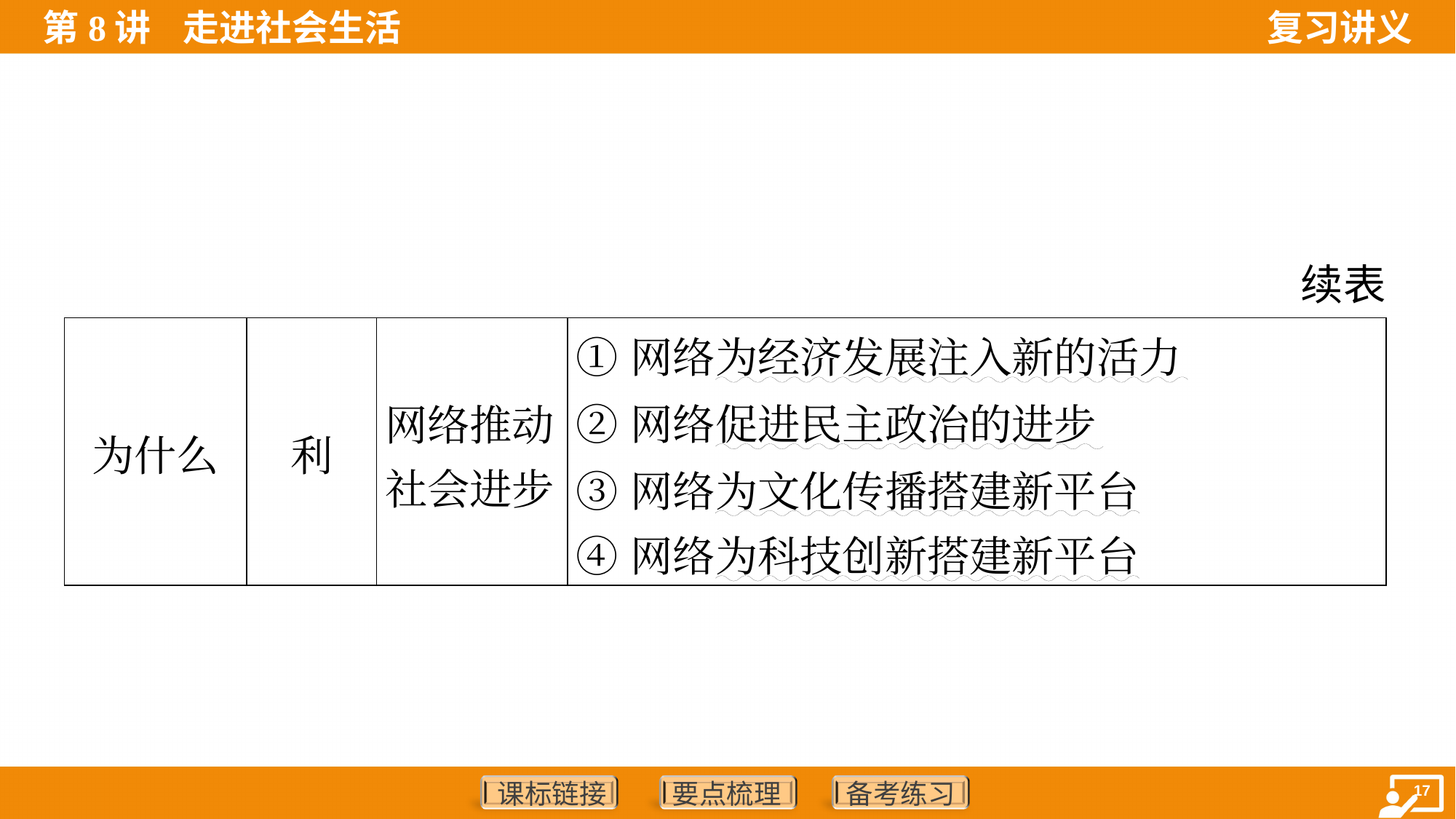

续表
| 为什么 | 利 | 网络推动 社会进步 | ①网络为经济发展注入新的活力 ②网络促进民主政治的进步 ③网络为文化传播搭建新平台 ④网络为科技创新搭建新平台 |
| --- | --- | --- | --- |